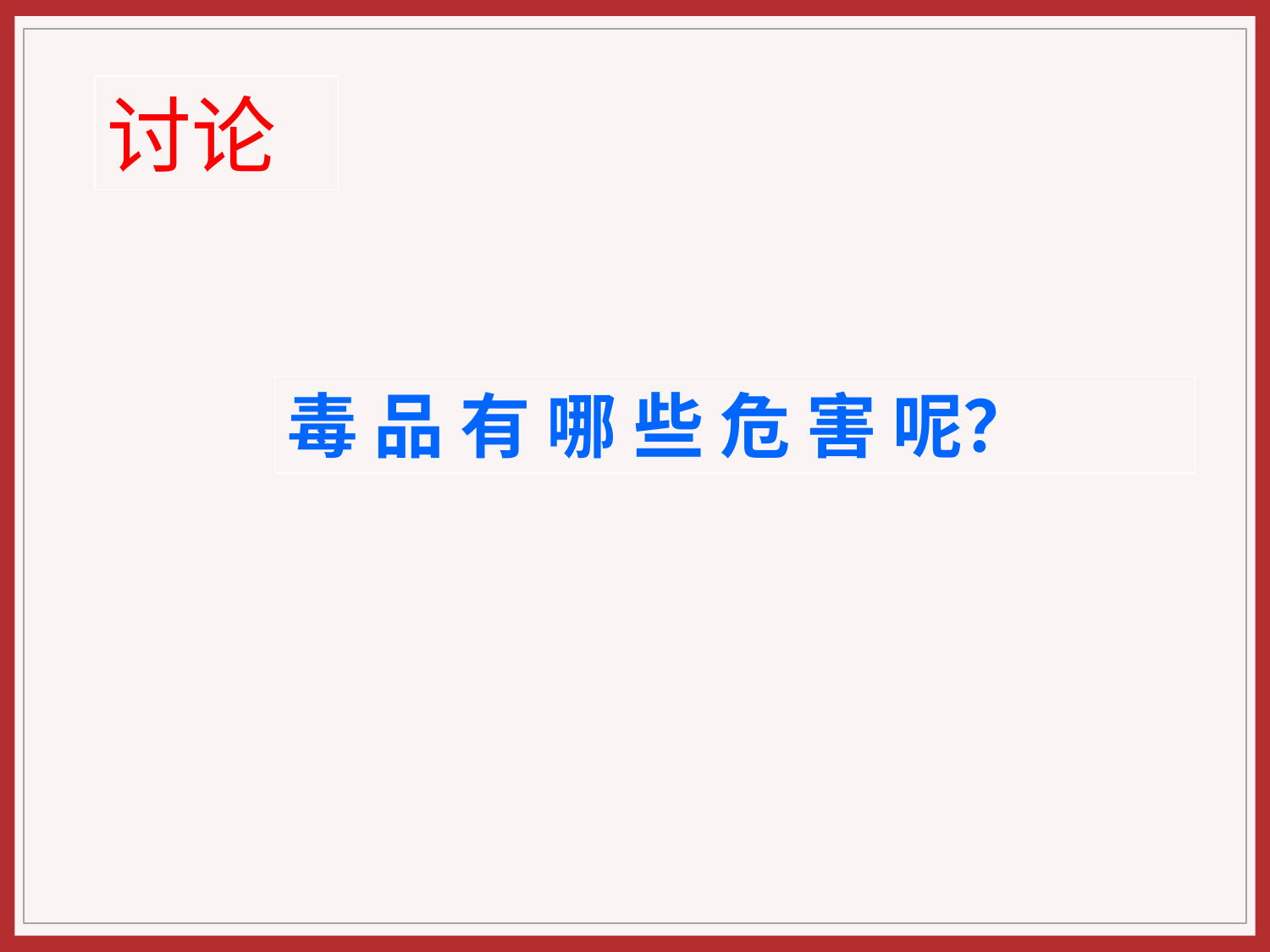

讨论
毒 品 有 哪 些 危 害 呢？